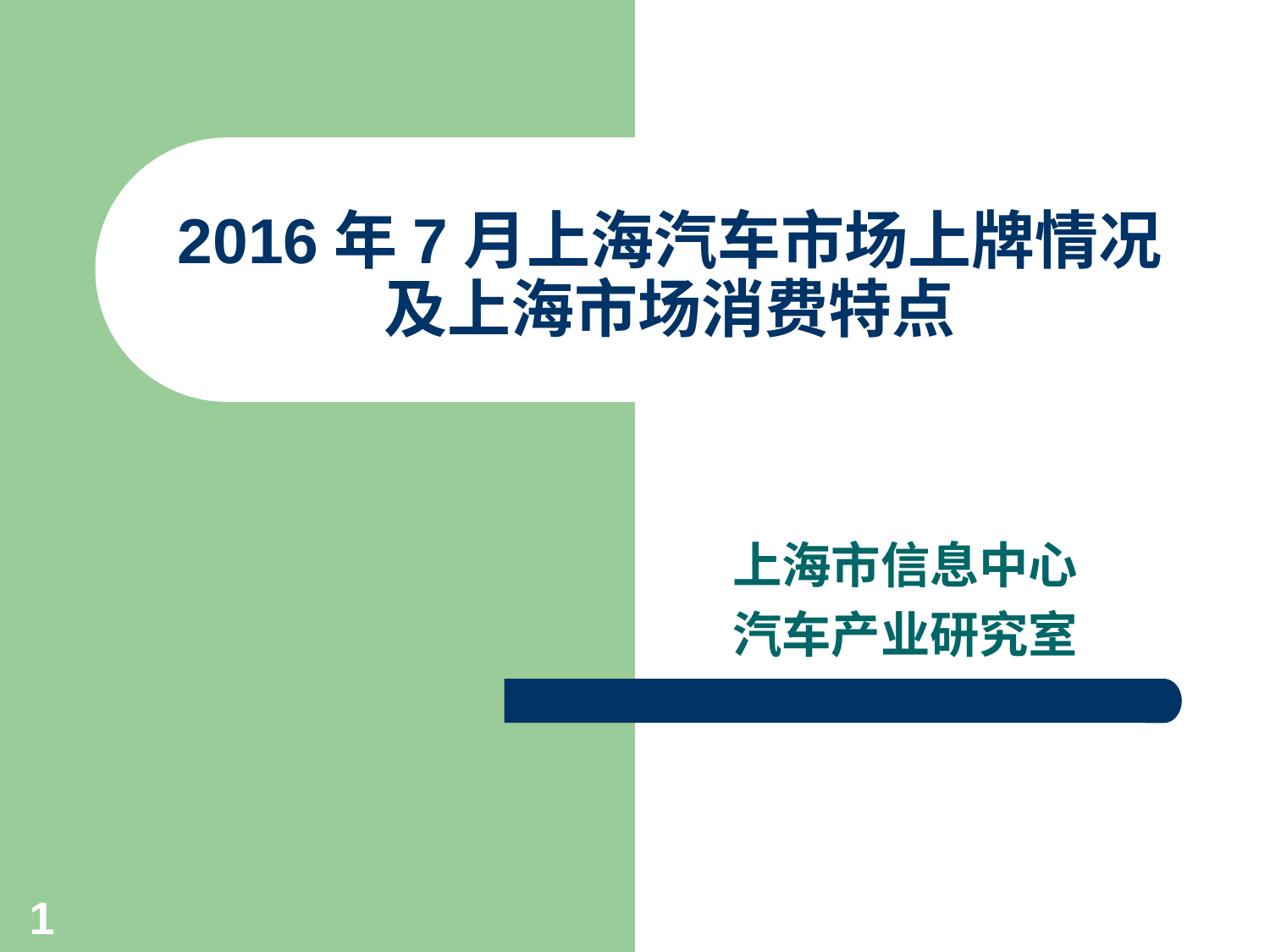

# 2016年7月上海汽车市场上牌情况 及上海市场消费特点
上海市信息中心
汽车产业研究室
1